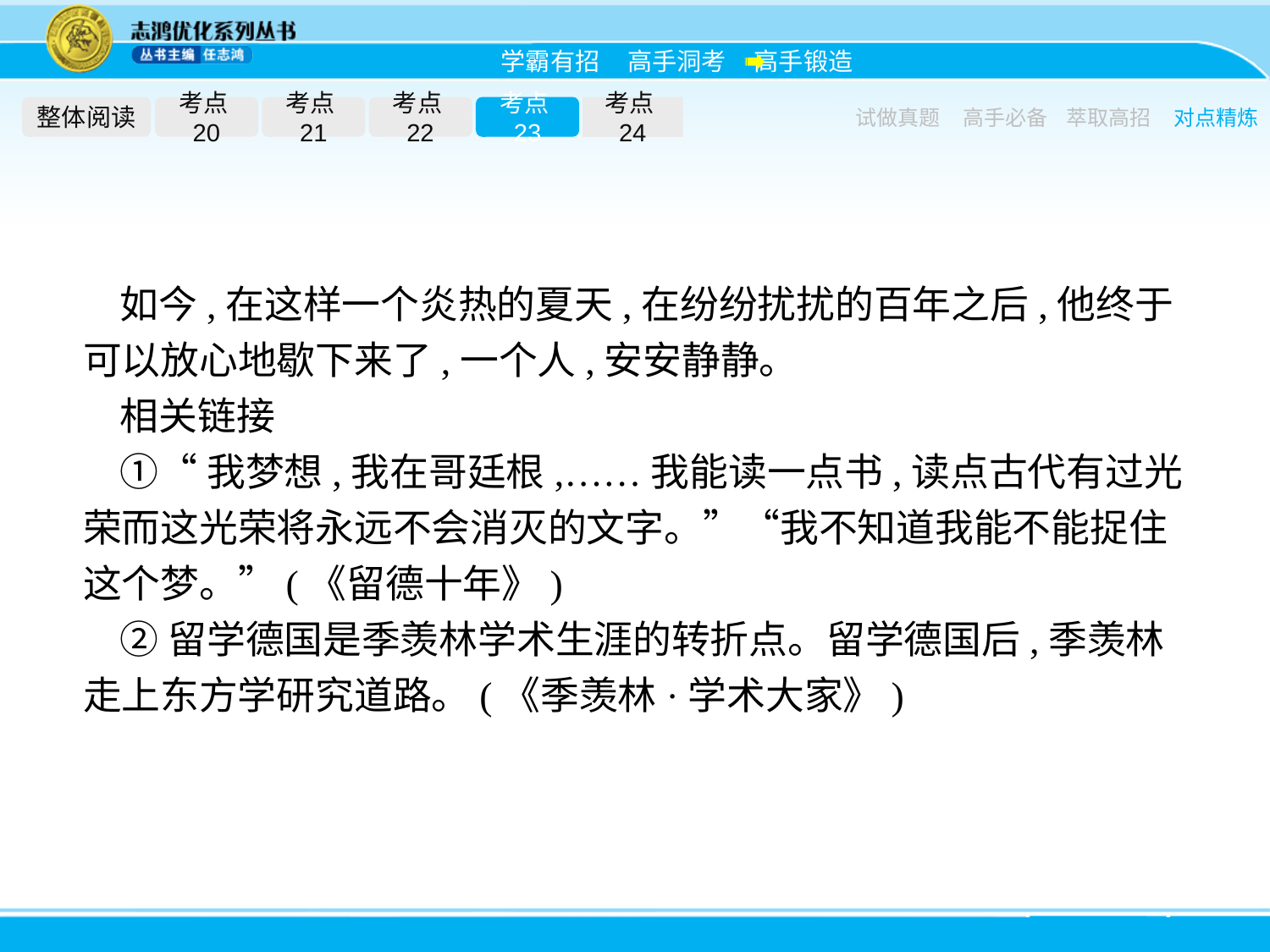

整体阅读
考点20
考点21
考点22
考点23
考点24
试做真题
高手必备
萃取高招
对点精炼
如今,在这样一个炎热的夏天,在纷纷扰扰的百年之后,他终于可以放心地歇下来了,一个人,安安静静。
相关链接
①“我梦想,我在哥廷根,……我能读一点书,读点古代有过光荣而这光荣将永远不会消灭的文字。”“我不知道我能不能捉住这个梦。”(《留德十年》)
②留学德国是季羡林学术生涯的转折点。留学德国后,季羡林走上东方学研究道路。(《季羡林·学术大家》)